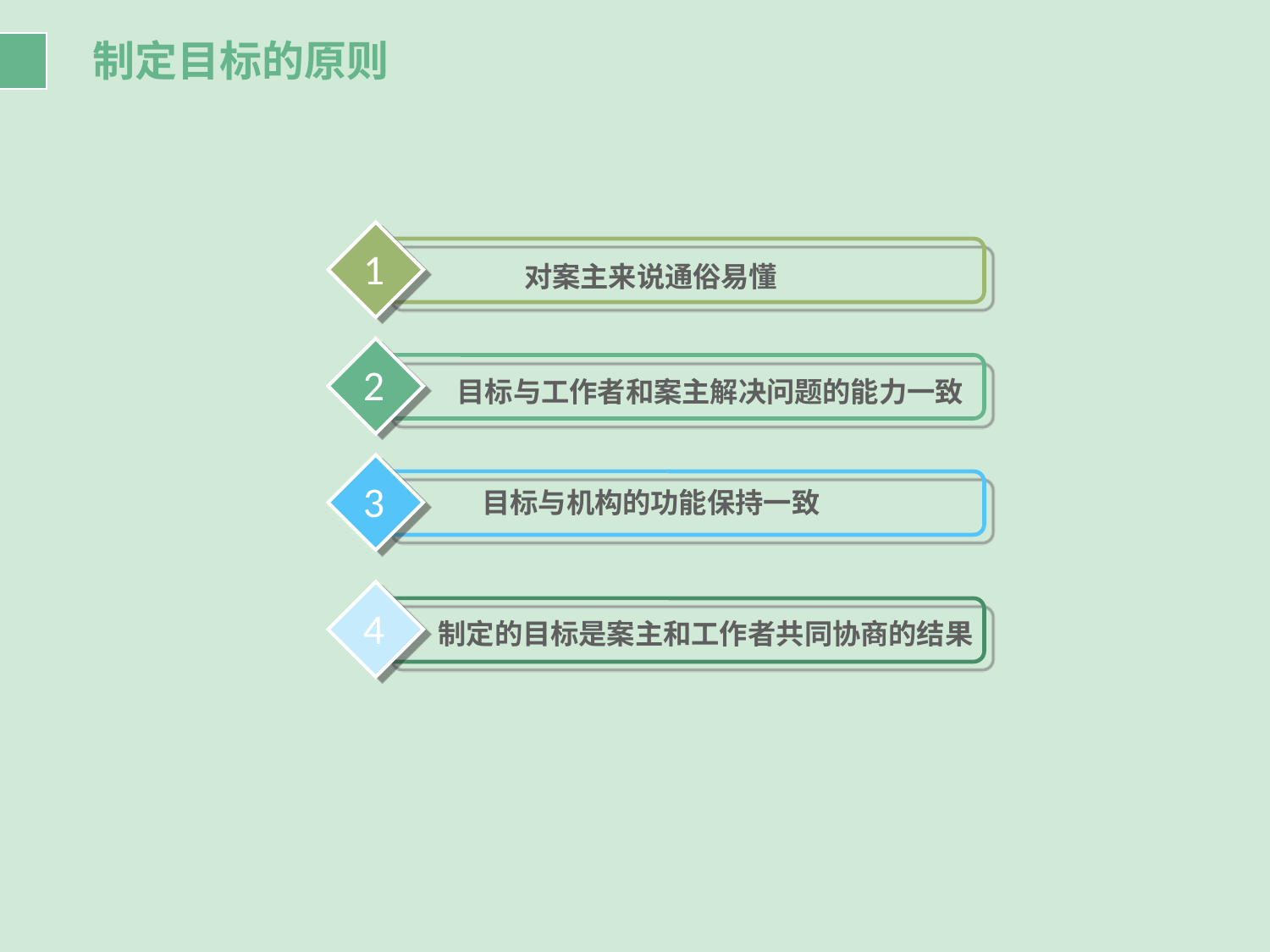

制定目标的原则

1

对案主来说通俗易懂

2

目标与工作者和案主解决问题的能力一致

3

目标与机构的功能保持一致

4

制定的目标是案主和工作者共同协商的结果